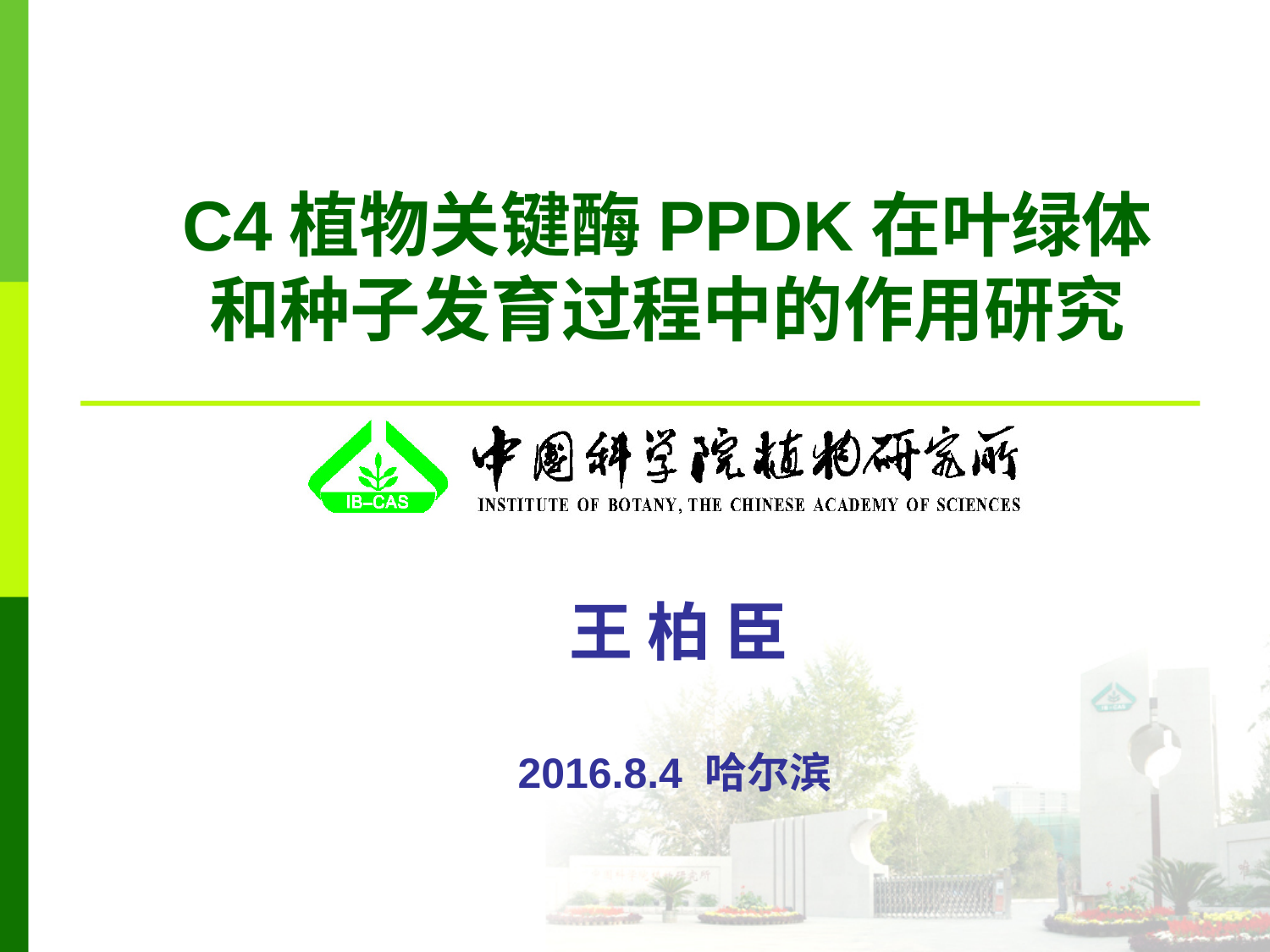

# C4植物关键酶PPDK在叶绿体和种子发育过程中的作用研究
王 柏 臣

2016.8.4 哈尔滨